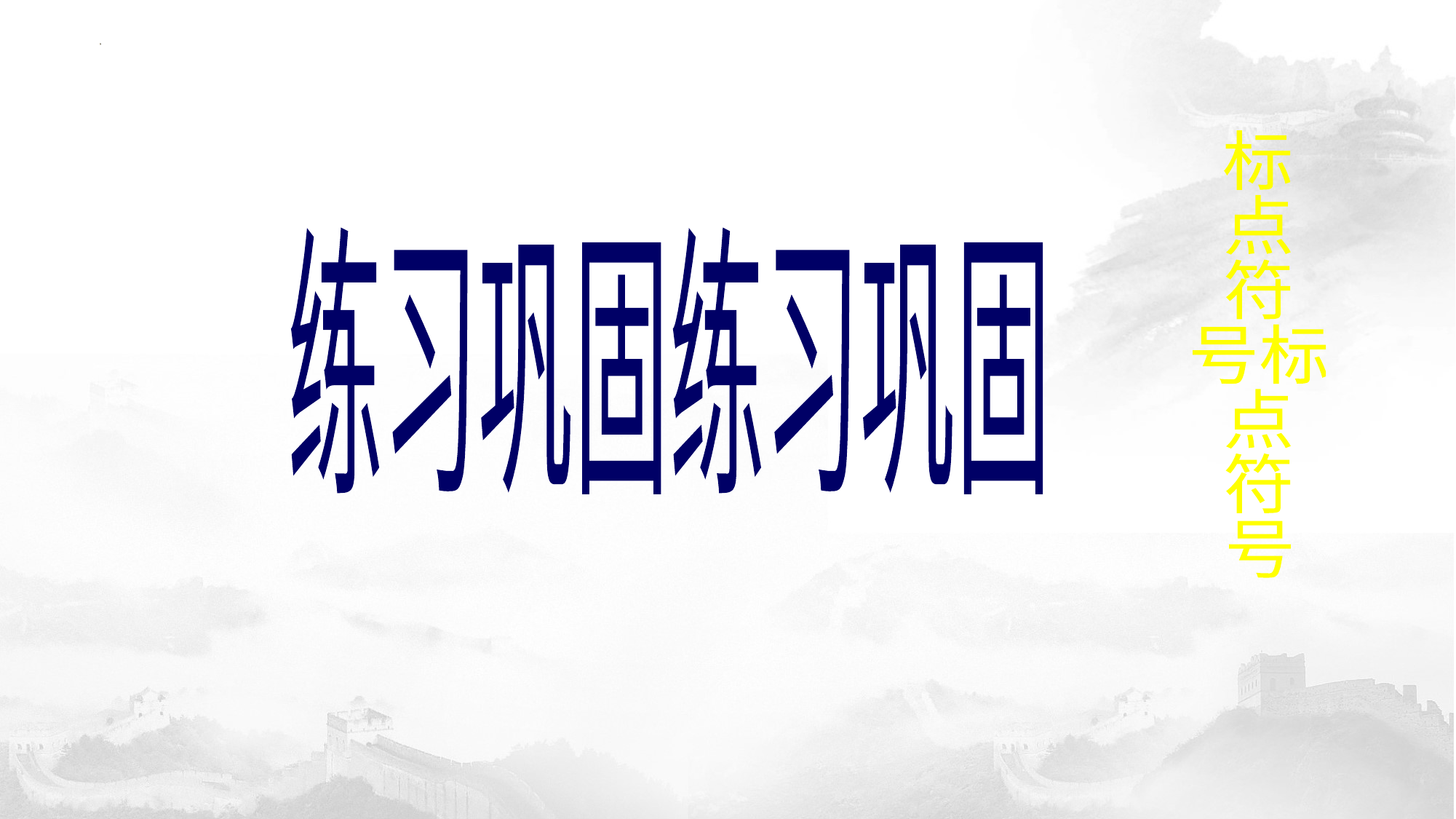

标
点
符
号标
点
符
号
练习巩固练习巩固